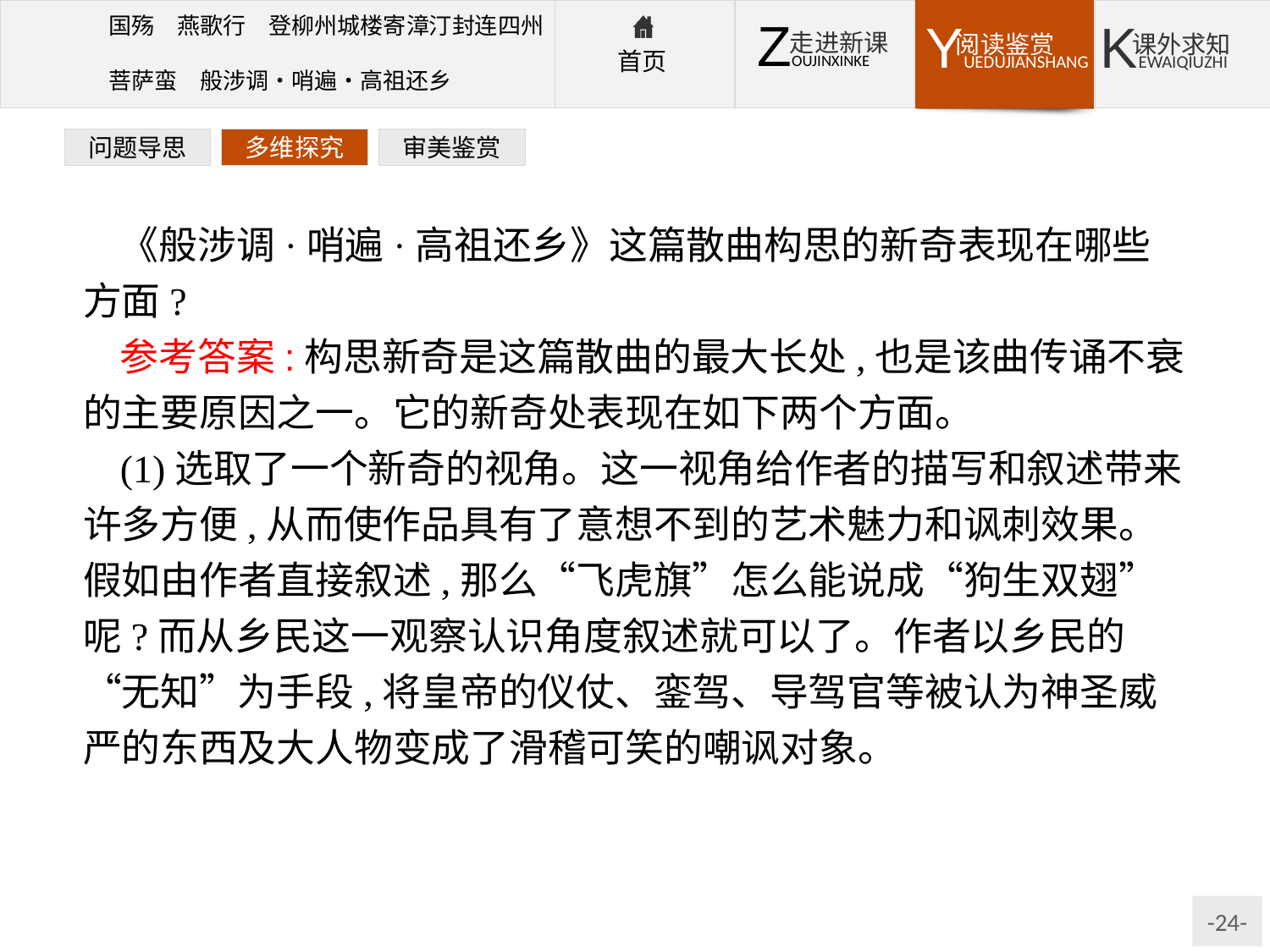

问题导思
多维探究
审美鉴赏
《般涉调·哨遍·高祖还乡》这篇散曲构思的新奇表现在哪些方面?
参考答案:构思新奇是这篇散曲的最大长处,也是该曲传诵不衰的主要原因之一。它的新奇处表现在如下两个方面。
(1)选取了一个新奇的视角。这一视角给作者的描写和叙述带来许多方便,从而使作品具有了意想不到的艺术魅力和讽刺效果。假如由作者直接叙述,那么“飞虎旗”怎么能说成“狗生双翅”呢?而从乡民这一观察认识角度叙述就可以了。作者以乡民的“无知”为手段,将皇帝的仪仗、銮驾、导驾官等被认为神圣威严的东西及大人物变成了滑稽可笑的嘲讽对象。